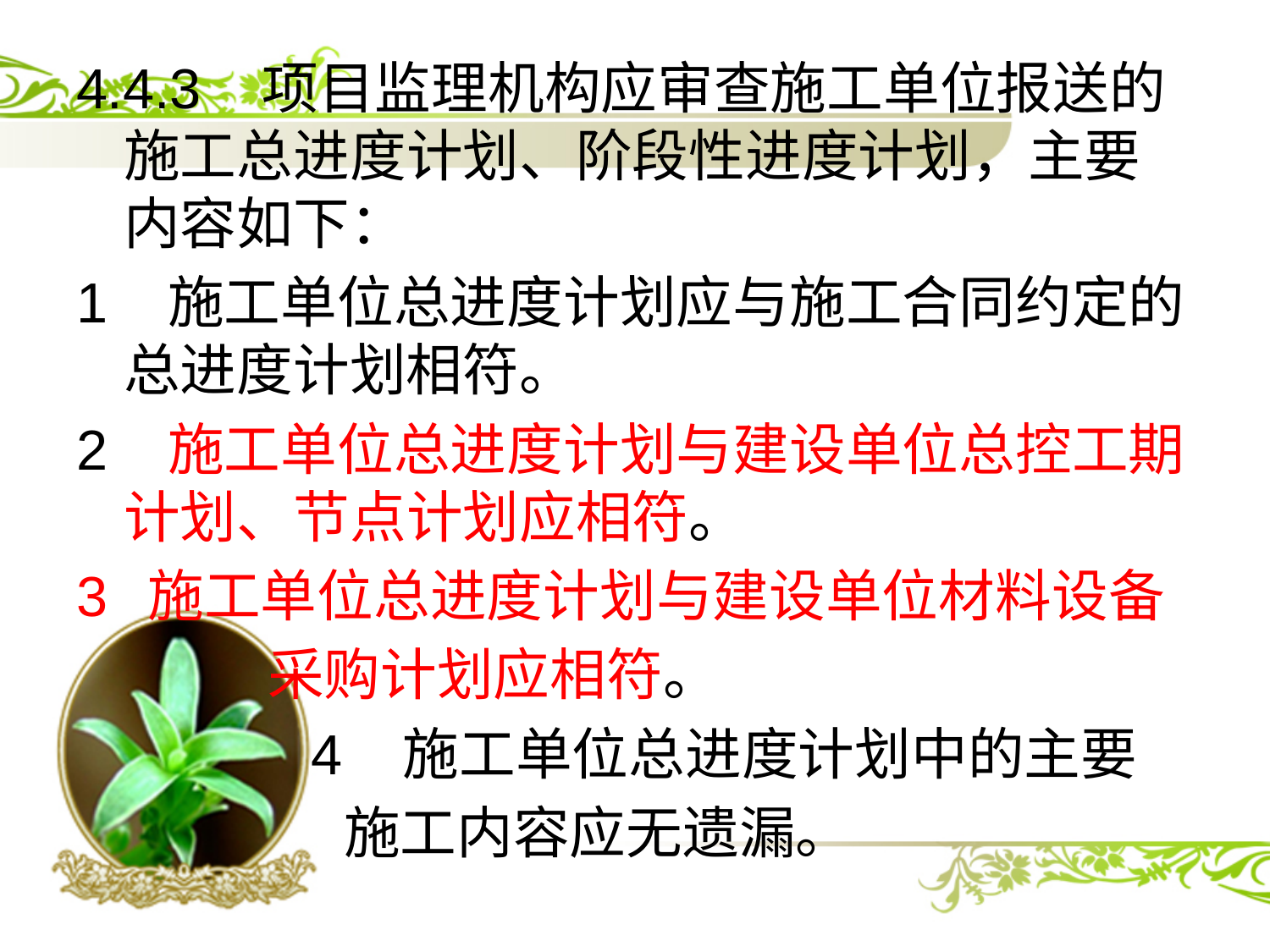

4.4.3   项目监理机构应审查施工单位报送的施工总进度计划、阶段性进度计划，主要内容如下：
1   施工单位总进度计划应与施工合同约定的总进度计划相符。
2   施工单位总进度计划与建设单位总控工期计划、节点计划应相符。
施工单位总进度计划与建设单位材料设备
              采购计划应相符。
               4   施工单位总进度计划中的主要
                    施工内容应无遗漏。